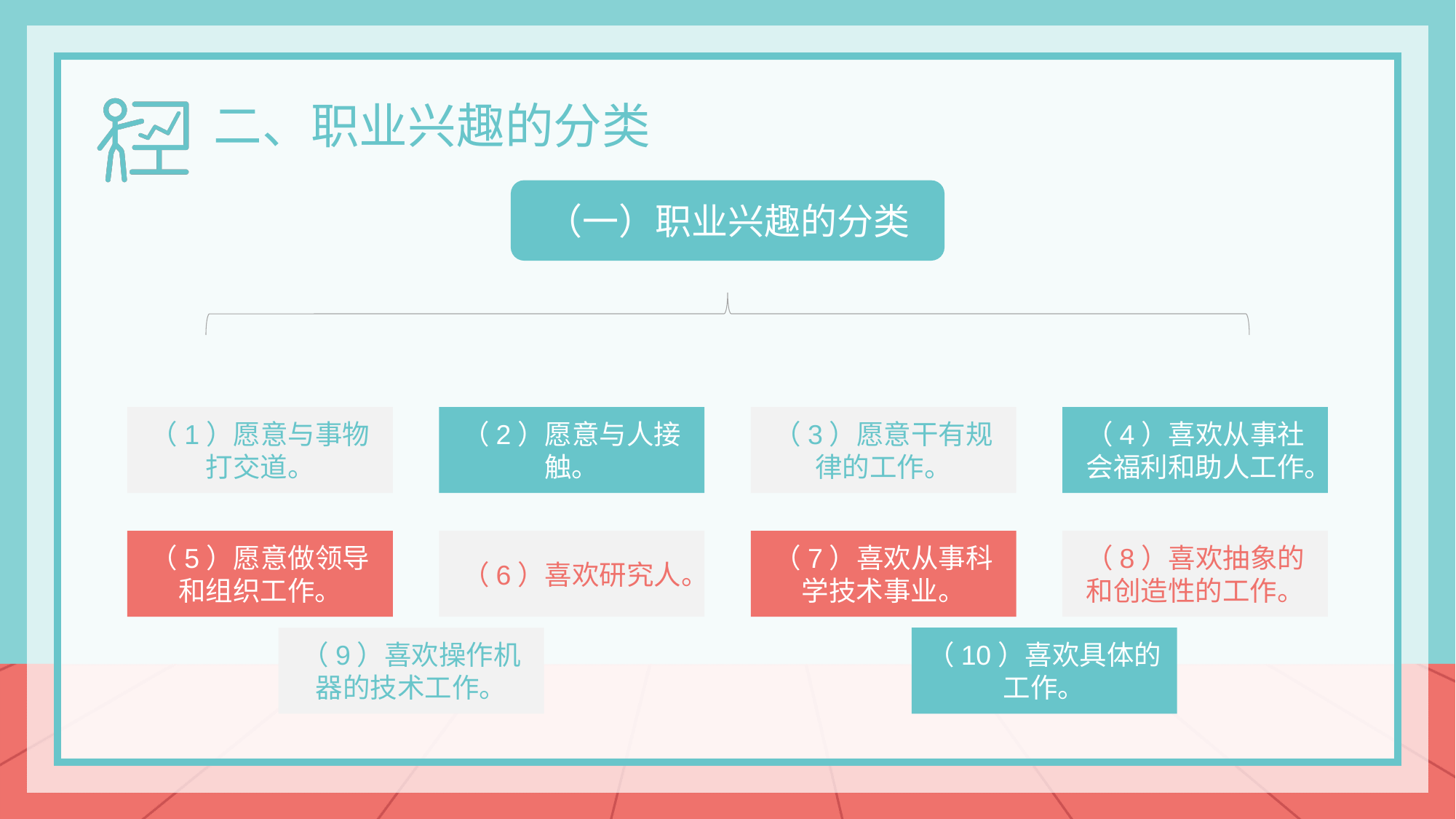

二、职业兴趣的分类
（一）职业兴趣的分类
（1）愿意与事物打交道。
（2）愿意与人接触。
（3）愿意干有规律的工作。
（4）喜欢从事社会福利和助人工作。
（5）愿意做领导和组织工作。
（6）喜欢研究人。
（7）喜欢从事科学技术事业。
（8）喜欢抽象的和创造性的工作。
（10）喜欢具体的工作。
（9）喜欢操作机器的技术工作。
docerID:327037375